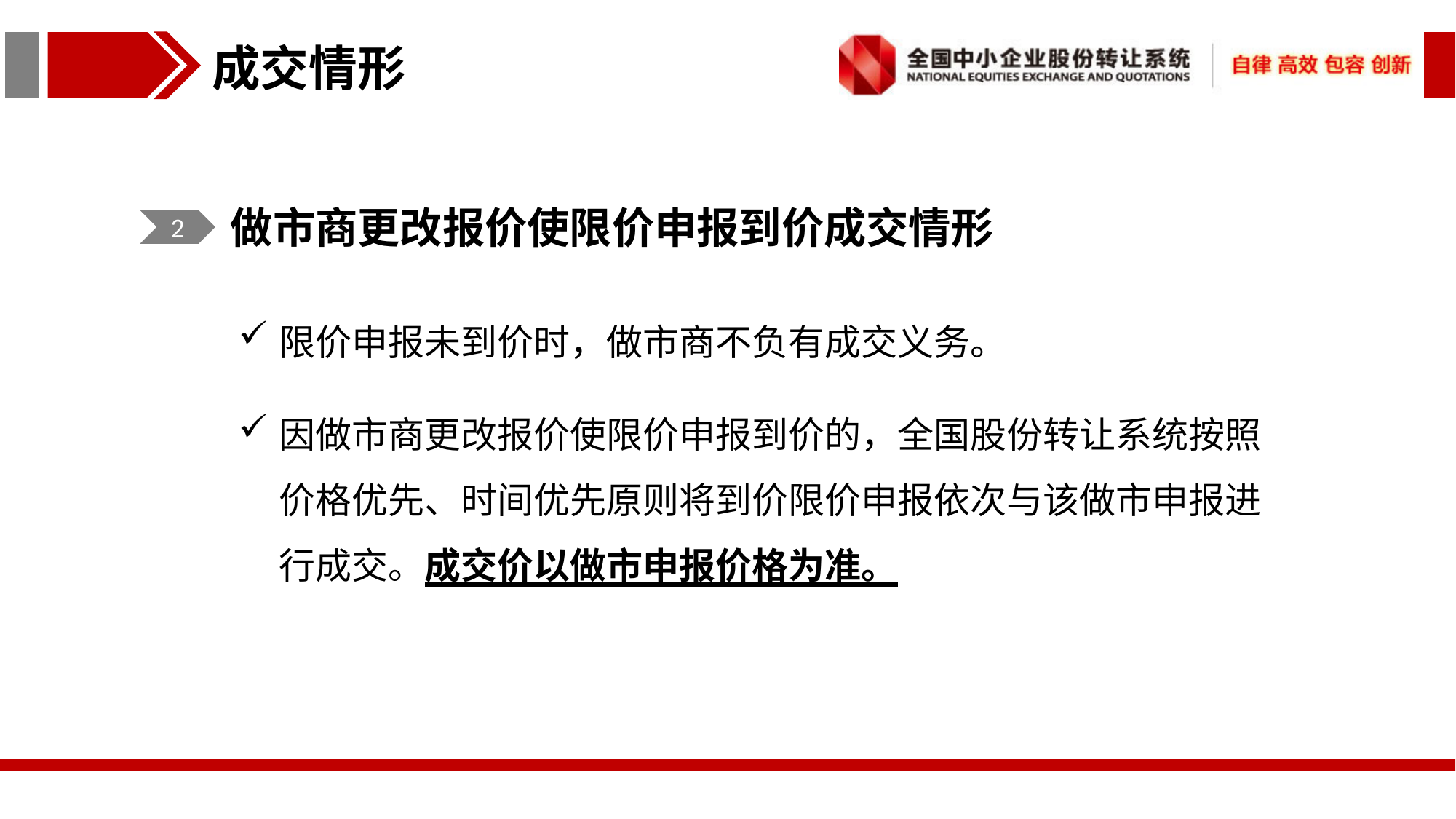

成交情形
做市商更改报价使限价申报到价成交情形
2
限价申报未到价时，做市商不负有成交义务。
因做市商更改报价使限价申报到价的，全国股份转让系统按照价格优先、时间优先原则将到价限价申报依次与该做市申报进行成交。成交价以做市申报价格为准。
49